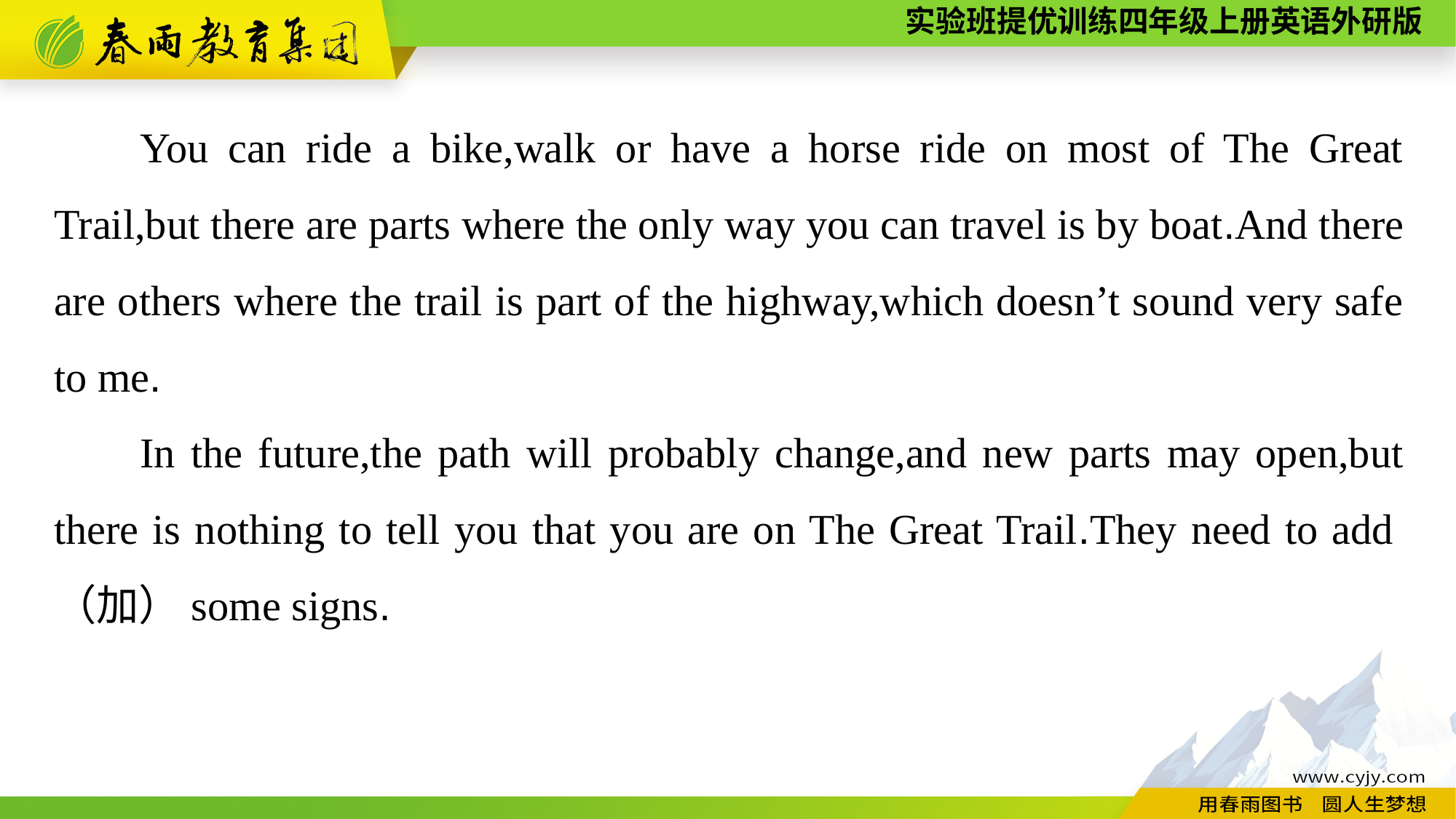

You can ride a bike,walk or have a horse ride on most of The Great Trail,but there are parts where the only way you can travel is by boat.And there are others where the trail is part of the highway,which doesn’t sound very safe to me.
In the future,the path will probably change,and new parts may open,but there is nothing to tell you that you are on The Great Trail.They need to add（加）some signs.